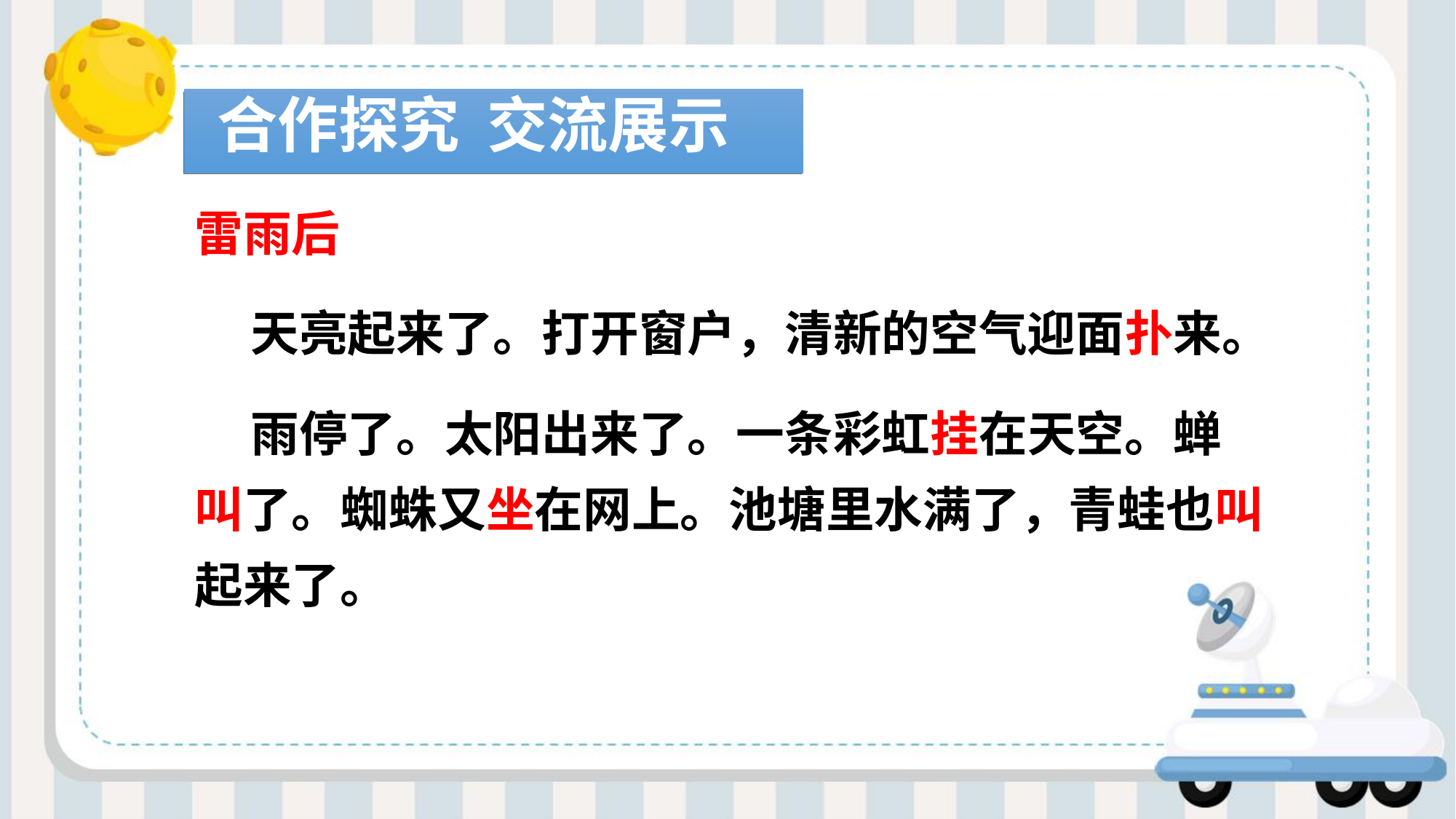

合作探究  交流展示
雷雨后
    天亮起来了。打开窗户，清新的空气迎面扑来。
    雨停了。太阳出来了。一条彩虹挂在天空。蝉叫了。蜘蛛又坐在网上。池塘里水满了，青蛙也叫起来了。